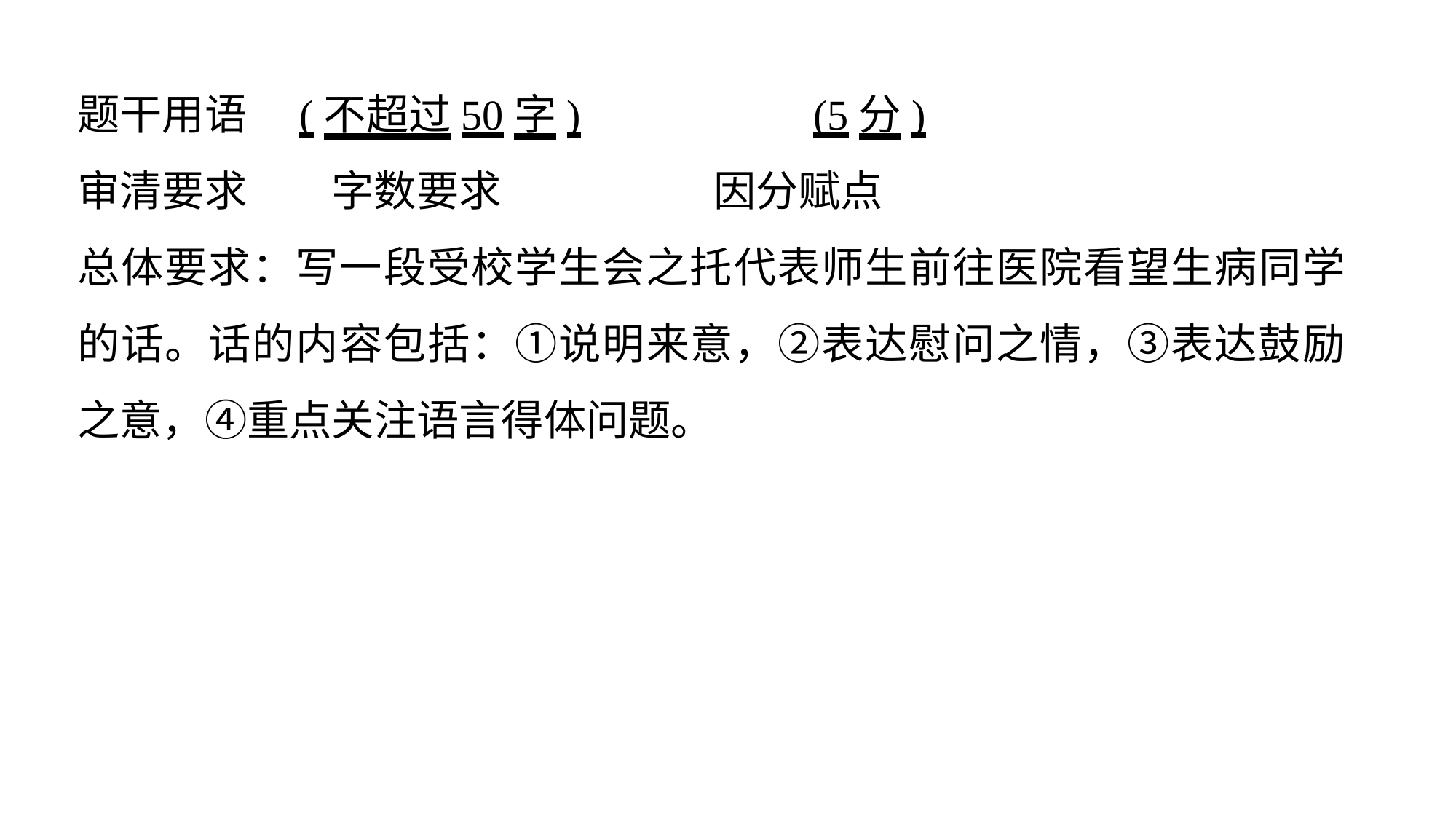

题干用语　(不超过50字)　　　　　(5分)
审清要求　　字数要求　　　　　因分赋点
总体要求：写一段受校学生会之托代表师生前往医院看望生病同学的话。话的内容包括：①说明来意，②表达慰问之情，③表达鼓励之意，④重点关注语言得体问题。